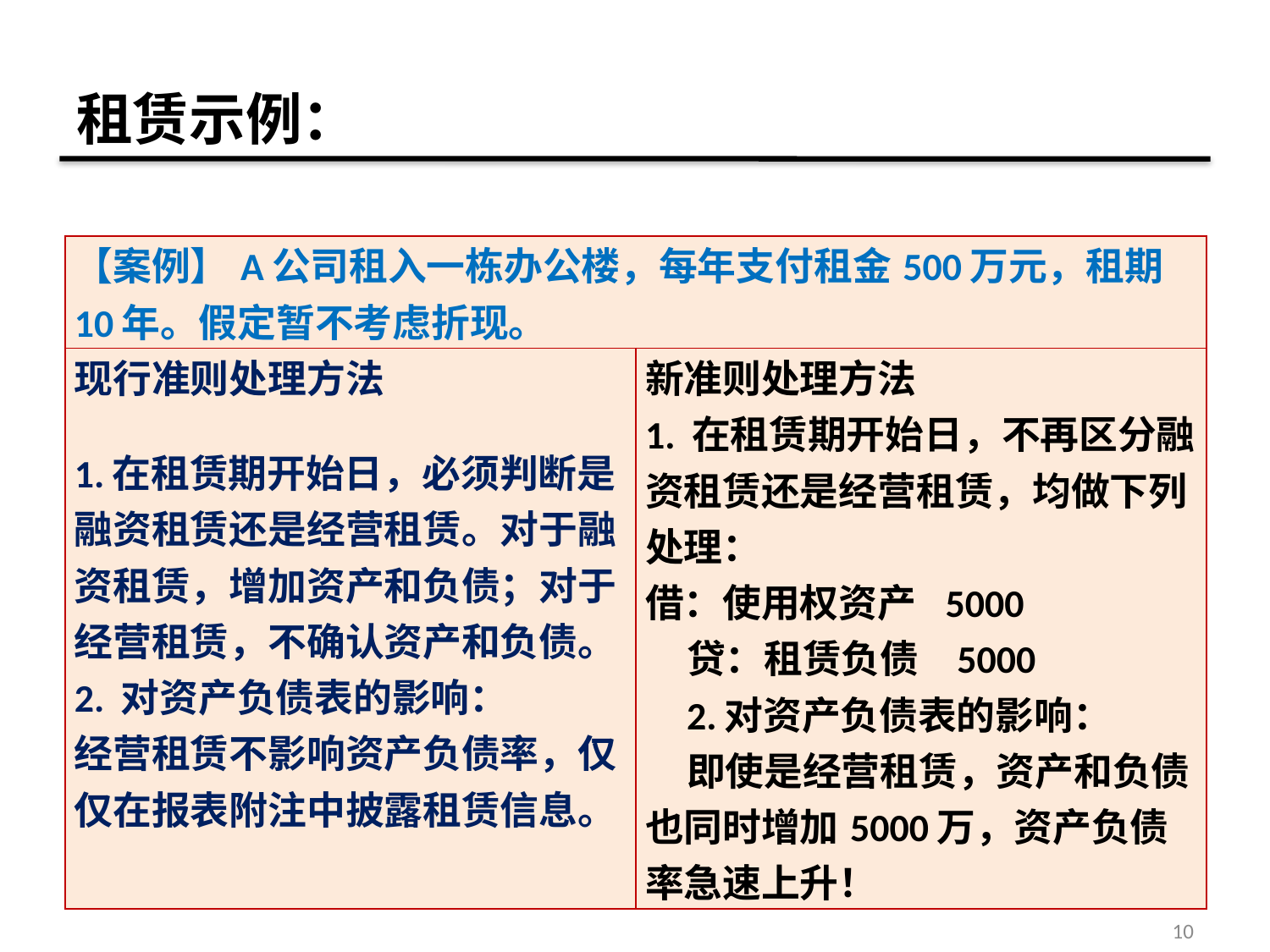

# 租赁示例：
| 【案例】A公司租入一栋办公楼，每年支付租金500万元，租期10年。假定暂不考虑折现。 |  |
| --- | --- |
| 现行准则处理方法 1.在租赁期开始日，必须判断是融资租赁还是经营租赁。对于融资租赁，增加资产和负债；对于经营租赁，不确认资产和负债。 2. 对资产负债表的影响： 经营租赁不影响资产负债率，仅仅在报表附注中披露租赁信息。 | 新准则处理方法 1. 在租赁期开始日，不再区分融资租赁还是经营租赁，均做下列处理： 借：使用权资产 5000 贷：租赁负债 5000 2.对资产负债表的影响： 即使是经营租赁，资产和负债也同时增加5000万，资产负债率急速上升！ |
10